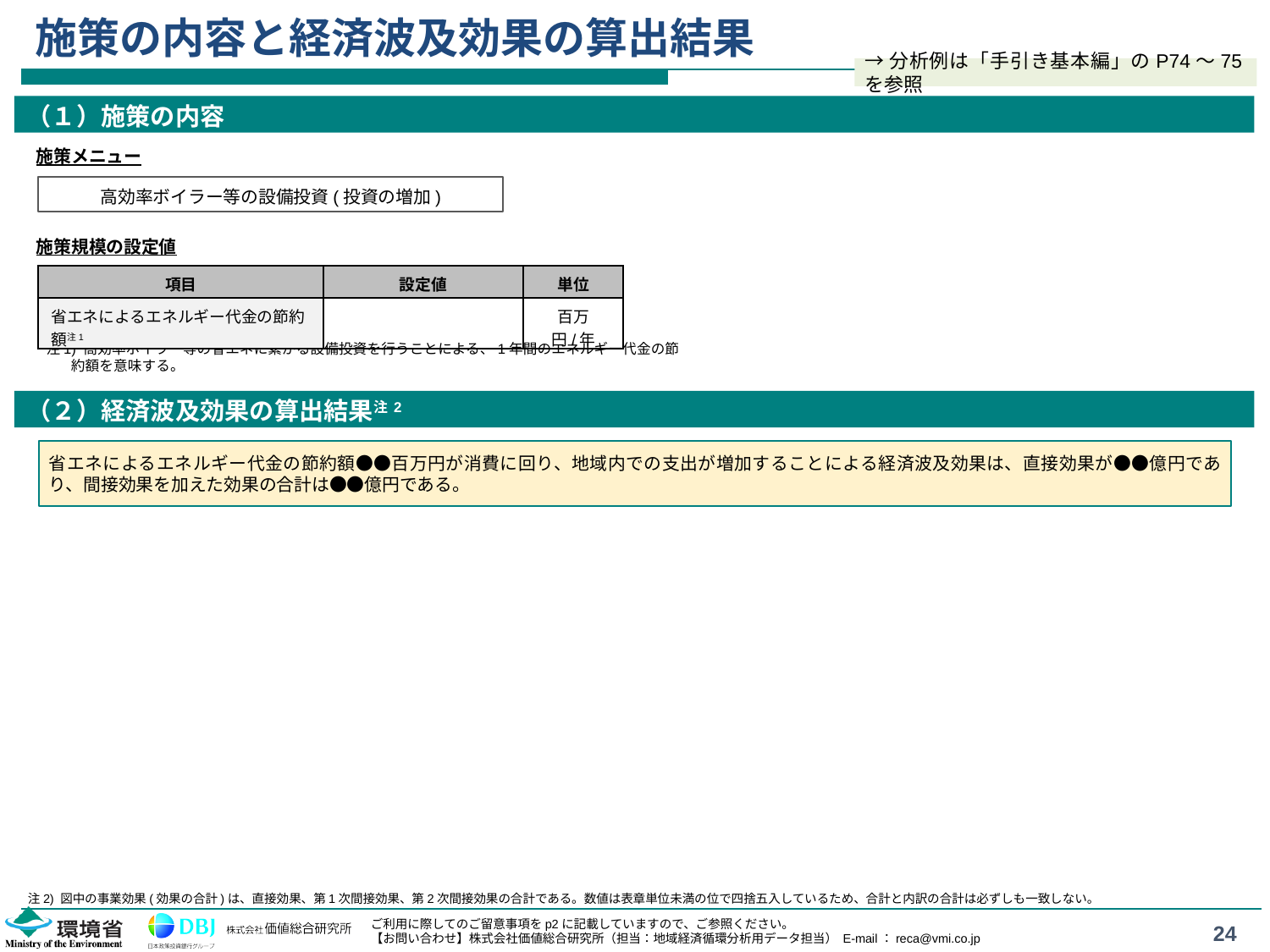

# 施策の内容と経済波及効果の算出結果
→分析例は「手引き基本編」のP74～75を参照
（１）施策の内容
施策メニュー
高効率ボイラー等の設備投資(投資の増加)
施策規模の設定値
| 項目 | 設定値 | 単位 |
| --- | --- | --- |
| 省エネによるエネルギー代金の節約額注1 |  | 百万円/年 |
注1) 高効率ボイラー等の省エネに繋がる設備投資を行うことによる、1年間のエネルギー代金の節約額を意味する。
（２）経済波及効果の算出結果注2
省エネによるエネルギー代金の節約額●●百万円が消費に回り、地域内での支出が増加することによる経済波及効果は、直接効果が●●億円であり、間接効果を加えた効果の合計は●●億円である。
注2) 図中の事業効果(効果の合計)は、直接効果、第1次間接効果、第2次間接効果の合計である。数値は表章単位未満の位で四捨五入しているため、合計と内訳の合計は必ずしも一致しない。
24